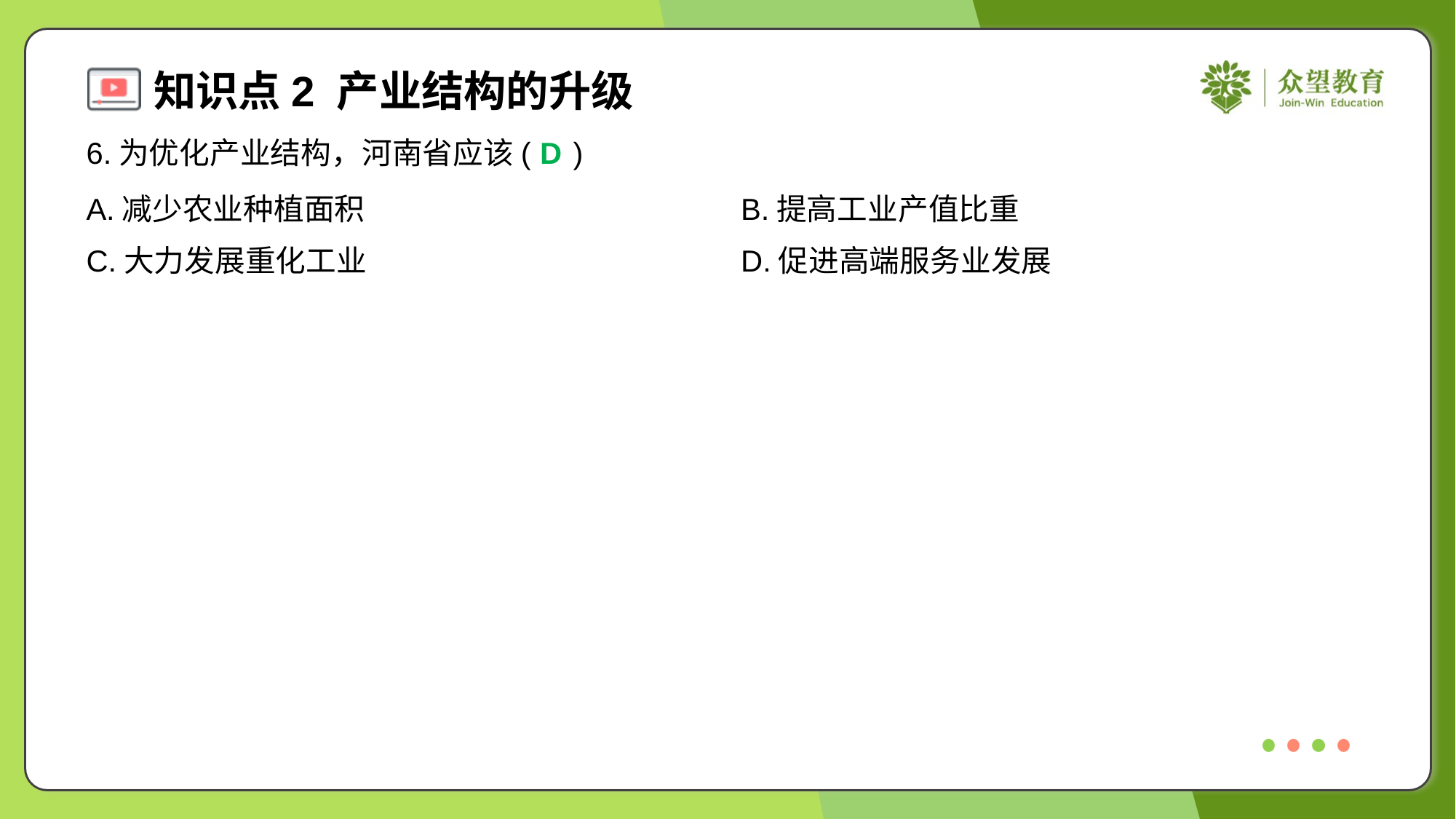

6.为优化产业结构，河南省应该(     )
D
A.减少农业种植面积	B.提高工业产值比重
C.大力发展重化工业	D.促进高端服务业发展